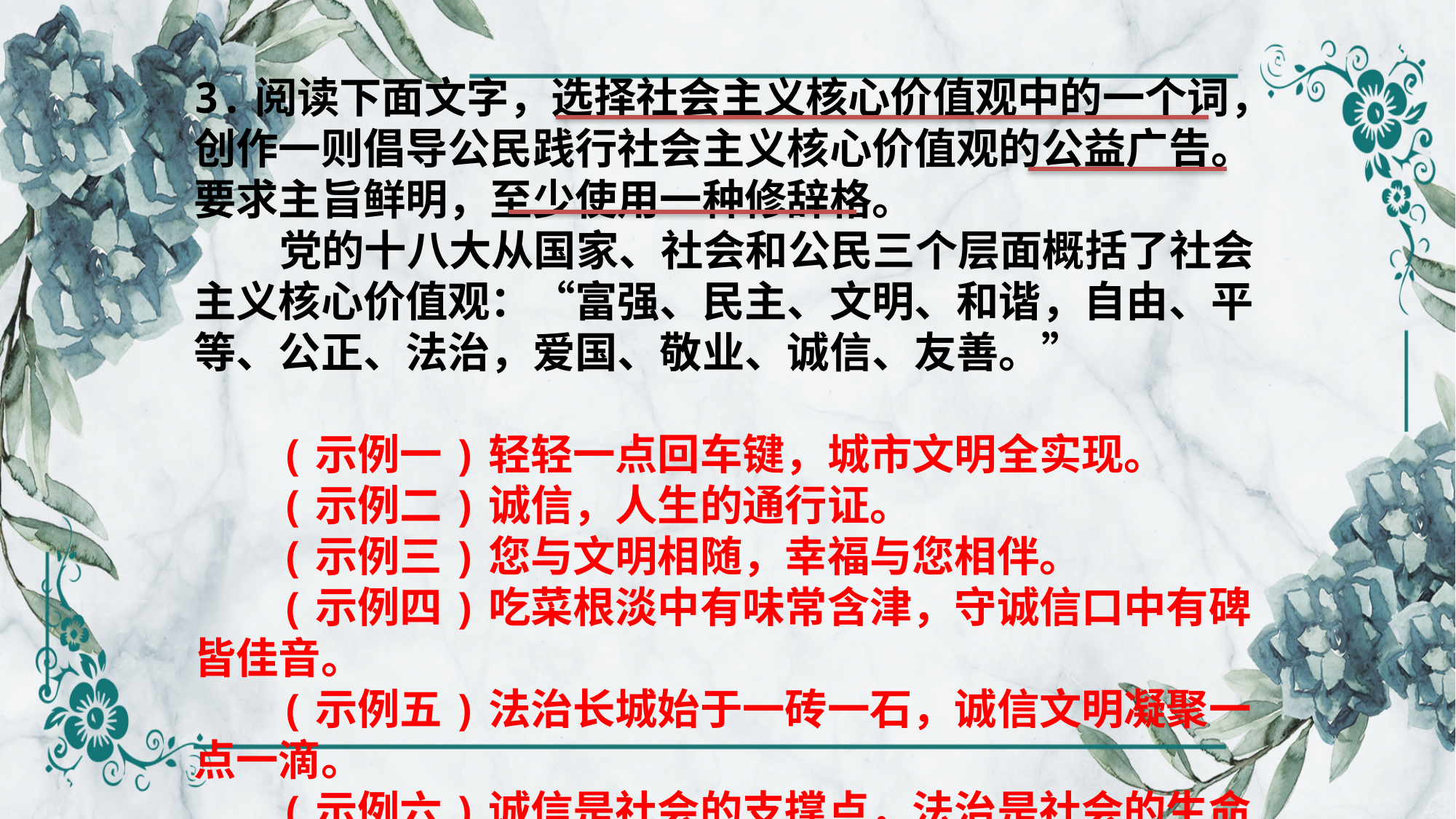

3.阅读下面文字，选择社会主义核心价值观中的一个词，创作一则倡导公民践行社会主义核心价值观的公益广告。要求主旨鲜明，至少使用一种修辞格。
党的十八大从国家、社会和公民三个层面概括了社会主义核心价值观：“富强、民主、文明、和谐，自由、平等、公正、法治，爱国、敬业、诚信、友善。”

(示例一)轻轻一点回车键，城市文明全实现。
(示例二)诚信，人生的通行证。
(示例三)您与文明相随，幸福与您相伴。
(示例四)吃菜根淡中有味常含津，守诚信口中有碑皆佳音。
(示例五)法治长城始于一砖一石，诚信文明凝聚一点一滴。
(示例六)诚信是社会的支撑点，法治是社会的生命灯。